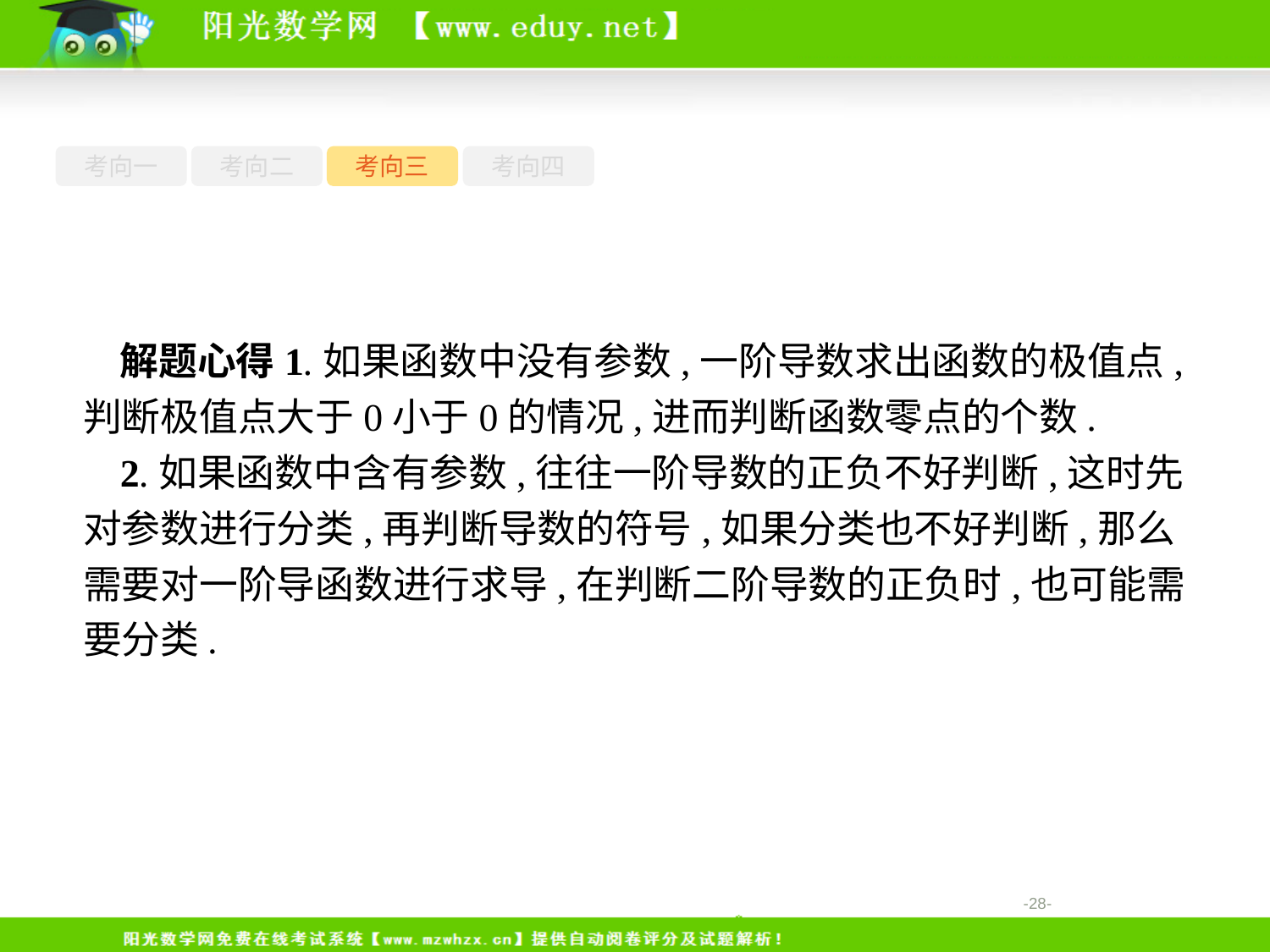

考向一
考向二
考向三
考向四
解题心得1.如果函数中没有参数,一阶导数求出函数的极值点,判断极值点大于0小于0的情况,进而判断函数零点的个数.
2.如果函数中含有参数,往往一阶导数的正负不好判断,这时先对参数进行分类,再判断导数的符号,如果分类也不好判断,那么需要对一阶导函数进行求导,在判断二阶导数的正负时,也可能需要分类.
-28-